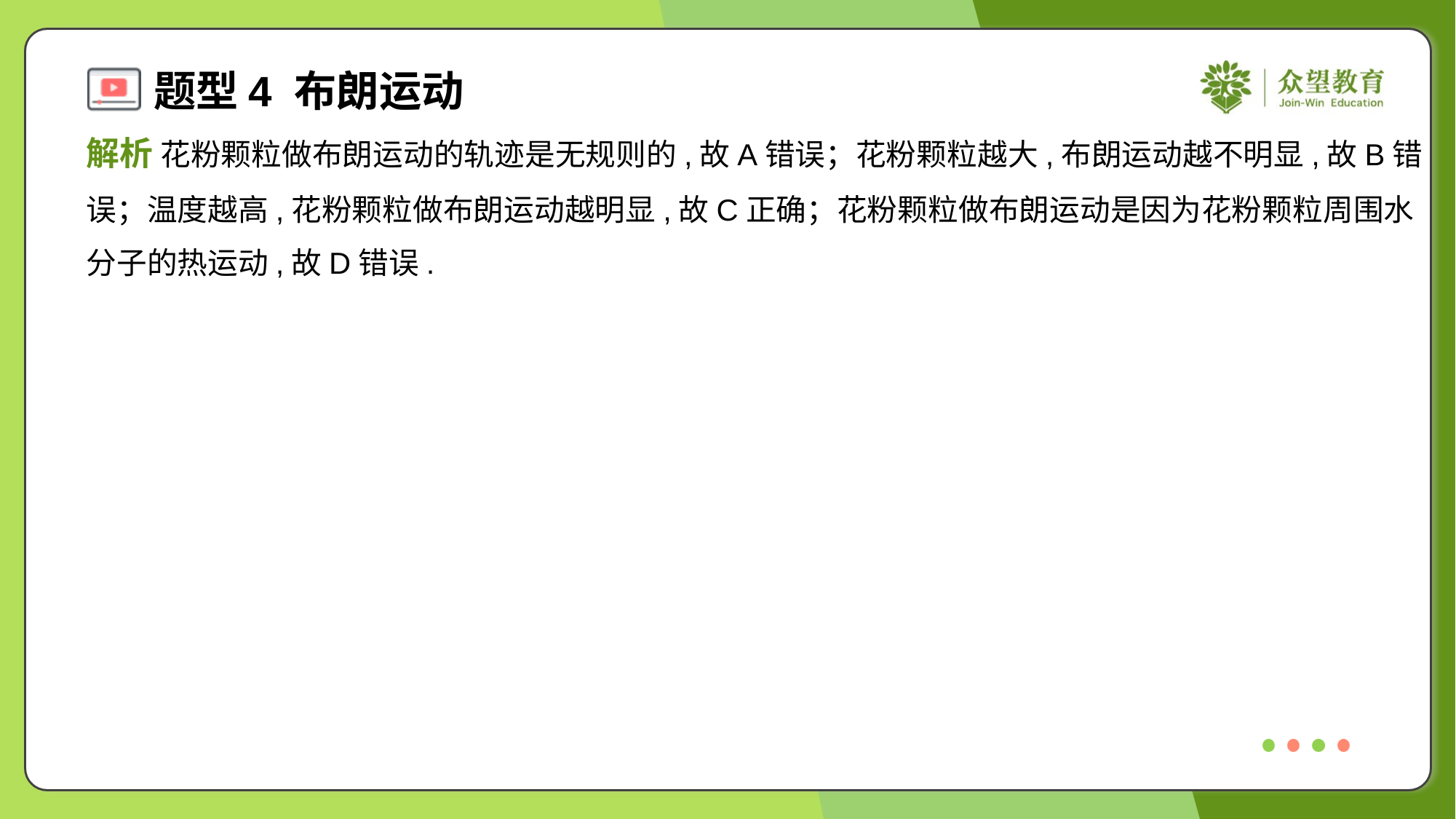

解析 花粉颗粒做布朗运动的轨迹是无规则的,故A错误；花粉颗粒越大,布朗运动越不明显,故B错
误；温度越高,花粉颗粒做布朗运动越明显,故C正确；花粉颗粒做布朗运动是因为花粉颗粒周围水
分子的热运动,故D错误.